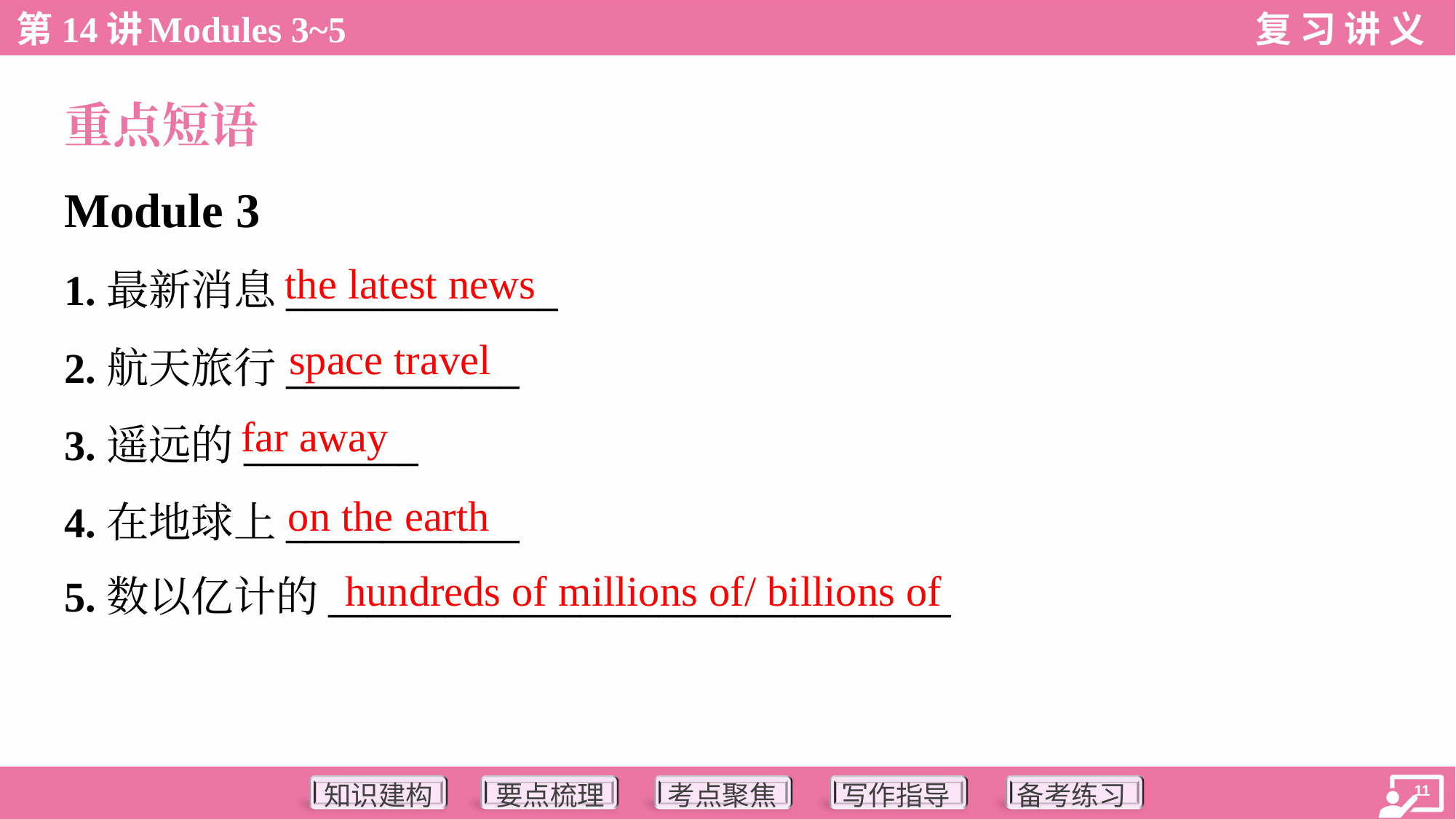

重点短语
Module 3
the latest news
1.最新消息______________
2.航天旅行____________
3.遥远的_________
4.在地球上____________
5.数以亿计的________________________________
space travel
far away
on the earth
hundreds of millions of/ billions of